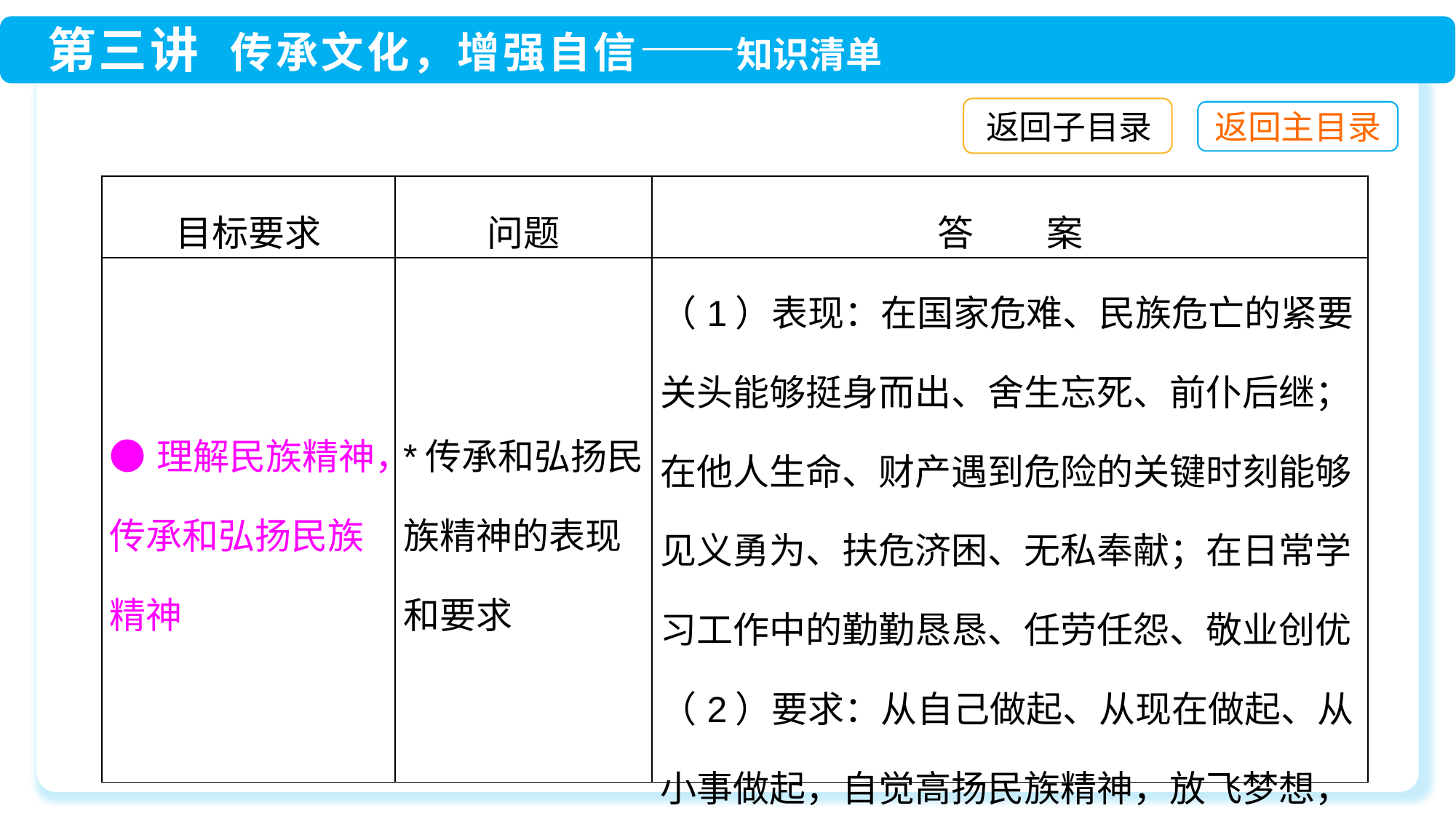

返回子目录
| 目标要求 | 问题 | 答　　案 |
| --- | --- | --- |
| ●理解民族精神，传承和弘扬民族精神 | \*传承和弘扬民族精神的表现和要求 | （1）表现：在国家危难、民族危亡的紧要关头能够挺身而出、舍生忘死、前仆后继；在他人生命、财产遇到危险的关键时刻能够见义勇为、扶危济困、无私奉献；在日常学习工作中的勤勤恳恳、任劳任怨、敬业创优 （2）要求：从自己做起、从现在做起、从小事做起，自觉高扬民族精神，放飞梦想，创造精彩人生 |